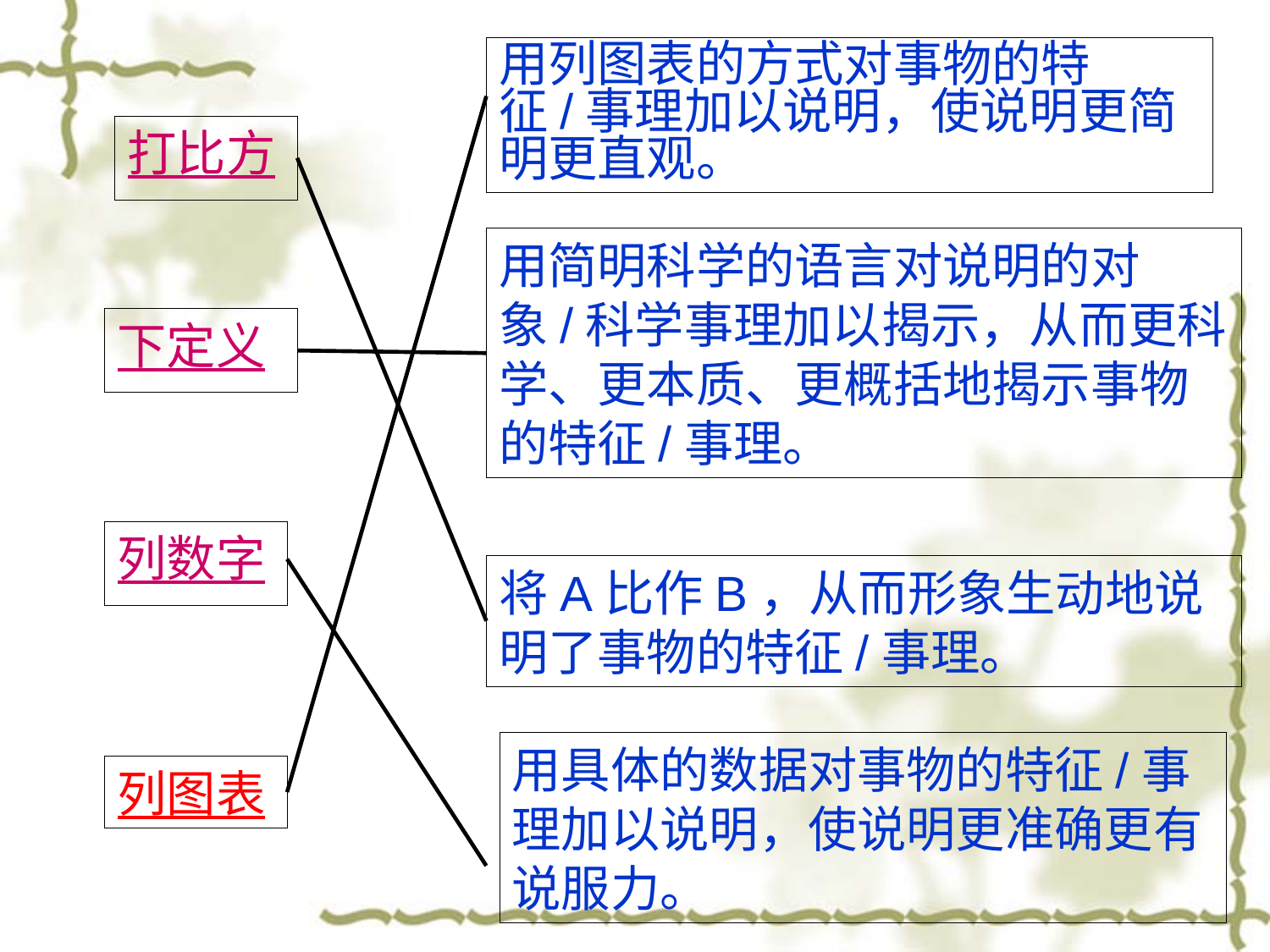

用列图表的方式对事物的特征/事理加以说明，使说明更简明更直观。
打比方
用简明科学的语言对说明的对象/科学事理加以揭示，从而更科学、更本质、更概括地揭示事物的特征/事理。
下定义
列数字
将A比作B，从而形象生动地说明了事物的特征/事理。
用具体的数据对事物的特征/事理加以说明，使说明更准确更有说服力。
列图表